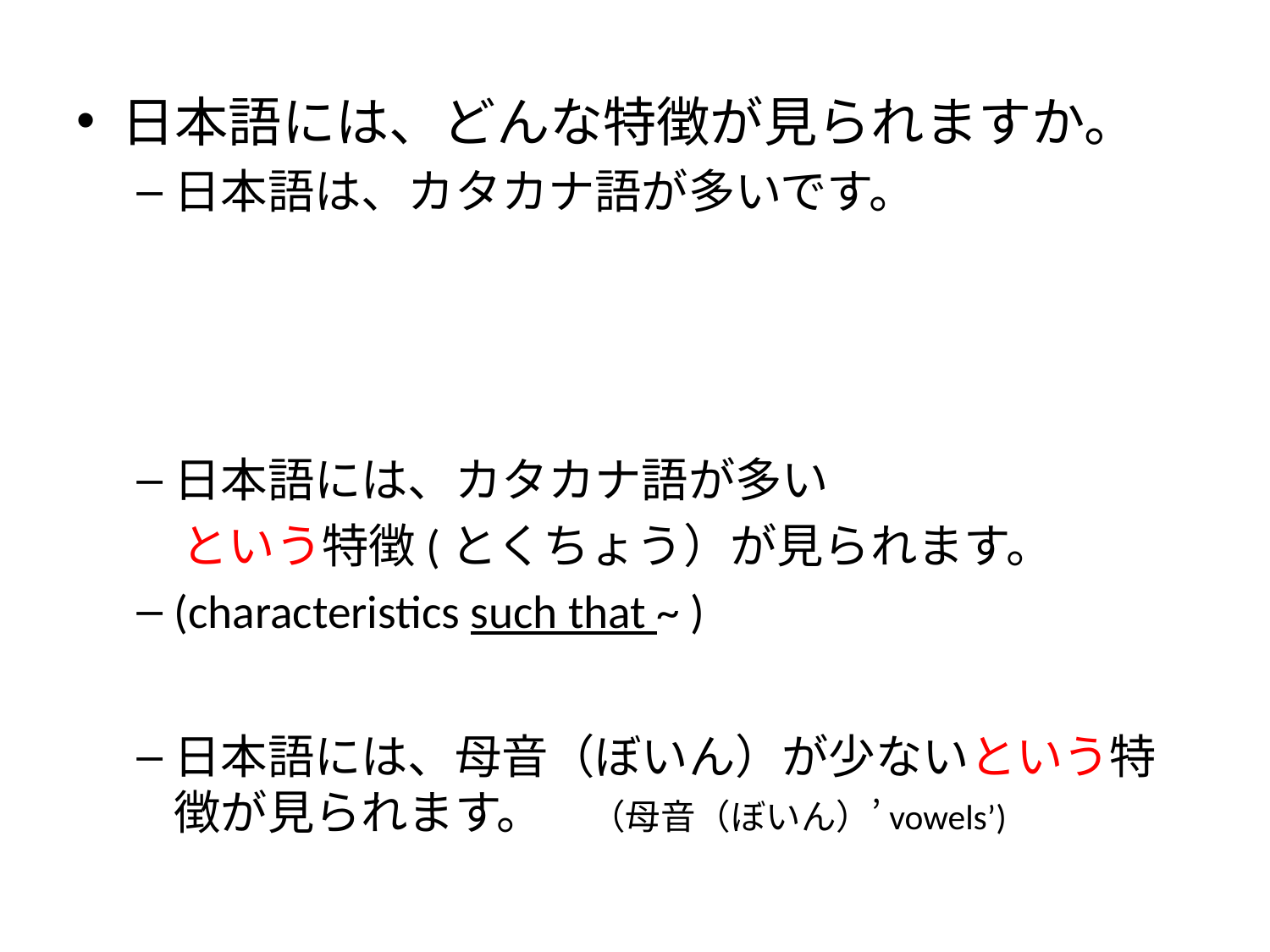

日本語には、どんな特徴が見られますか。
日本語は、カタカナ語が多いです。

日本語には、カタカナ語が多い
    という特徴(とくちょう）が見られます。
(characteristics such that ~ )

日本語には、母音（ぼいん）が少ないという特徴が見られます。　（母音（ぼいん）’vowels’)